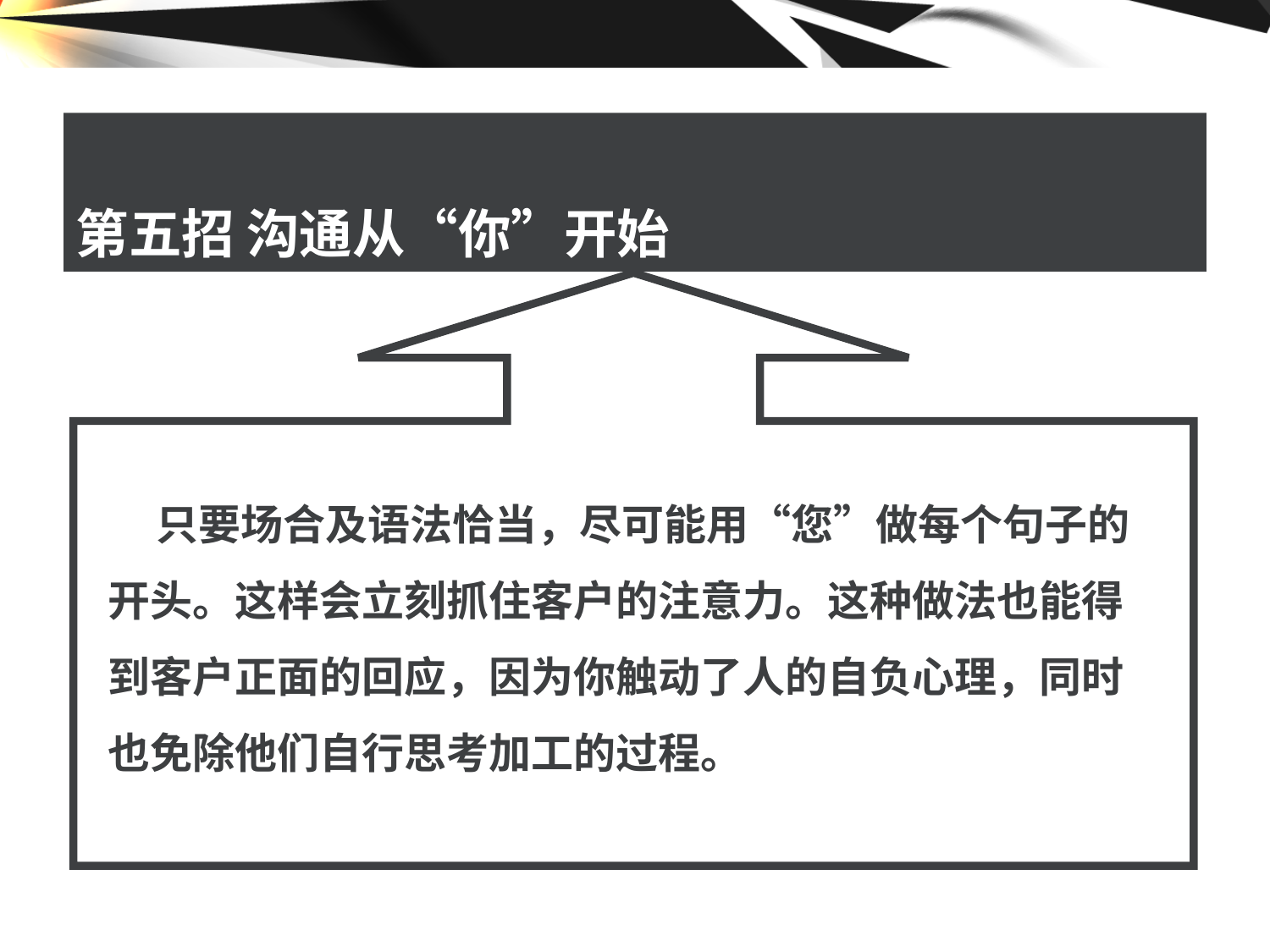

# 第五招 沟通从“你”开始

    只要场合及语法恰当，尽可能用“您”做每个句子的开头。这样会立刻抓住客户的注意力。这种做法也能得到客户正面的回应，因为你触动了人的自负心理，同时也免除他们自行思考加工的过程。